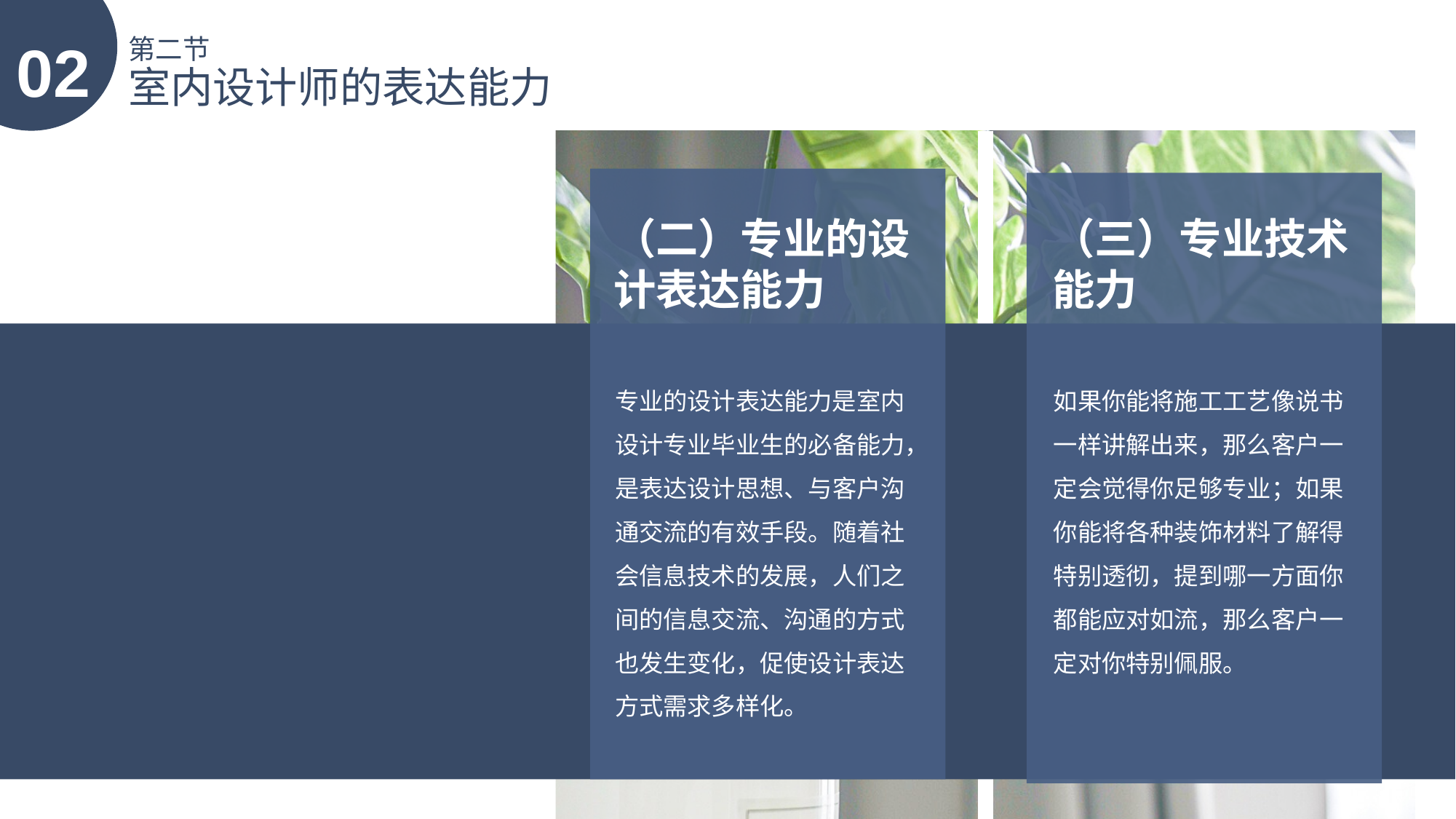

02
第二节
室内设计师的表达能力

（二）专业的设计表达能力
（三）专业技术能力

专业的设计表达能力是室内设计专业毕业生的必备能力，是表达设计思想、与客户沟通交流的有效手段。随着社会信息技术的发展，人们之间的信息交流、沟通的方式也发生变化，促使设计表达方式需求多样化。
如果你能将施工工艺像说书一样讲解出来，那么客户一定会觉得你足够专业；如果你能将各种装饰材料了解得特别透彻，提到哪一方面你都能应对如流，那么客户一定对你特别佩服。